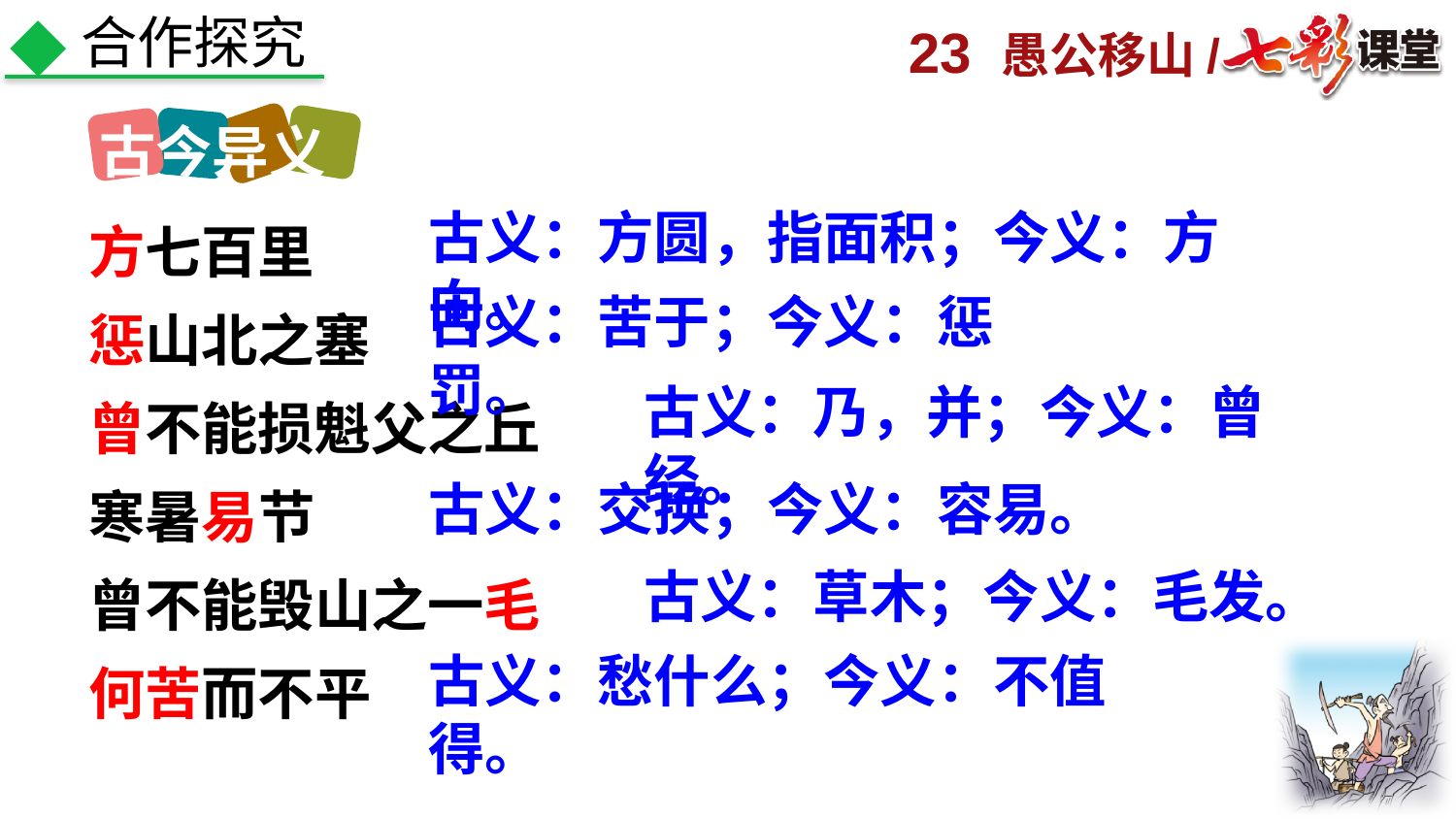

合作探究

古今异义

方七百里
惩山北之塞
曾不能损魁父之丘
寒暑易节
曾不能毁山之一毛
何苦而不平
古义：方圆，指面积；今义：方向。
古义：苦于；今义：惩罚。
古义：乃，并；今义：曾经。
古义：交换；今义：容易。
古义：草木；今义：毛发。
古义：愁什么；今义：不值得。